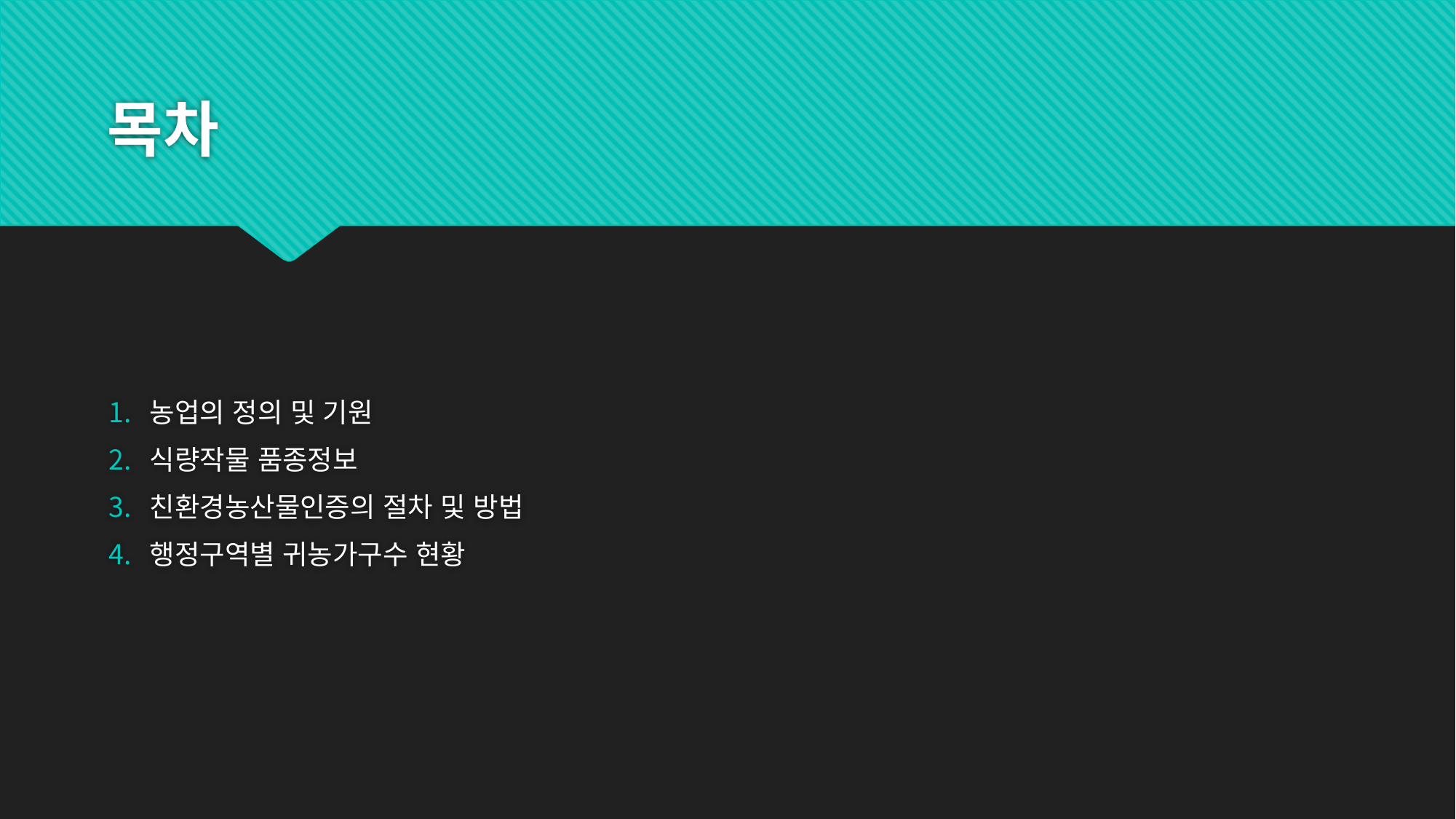

# 목차
농업의 정의 및 기원
식량작물 품종정보
친환경농산물인증의 절차 및 방법
행정구역별 귀농가구수 현황